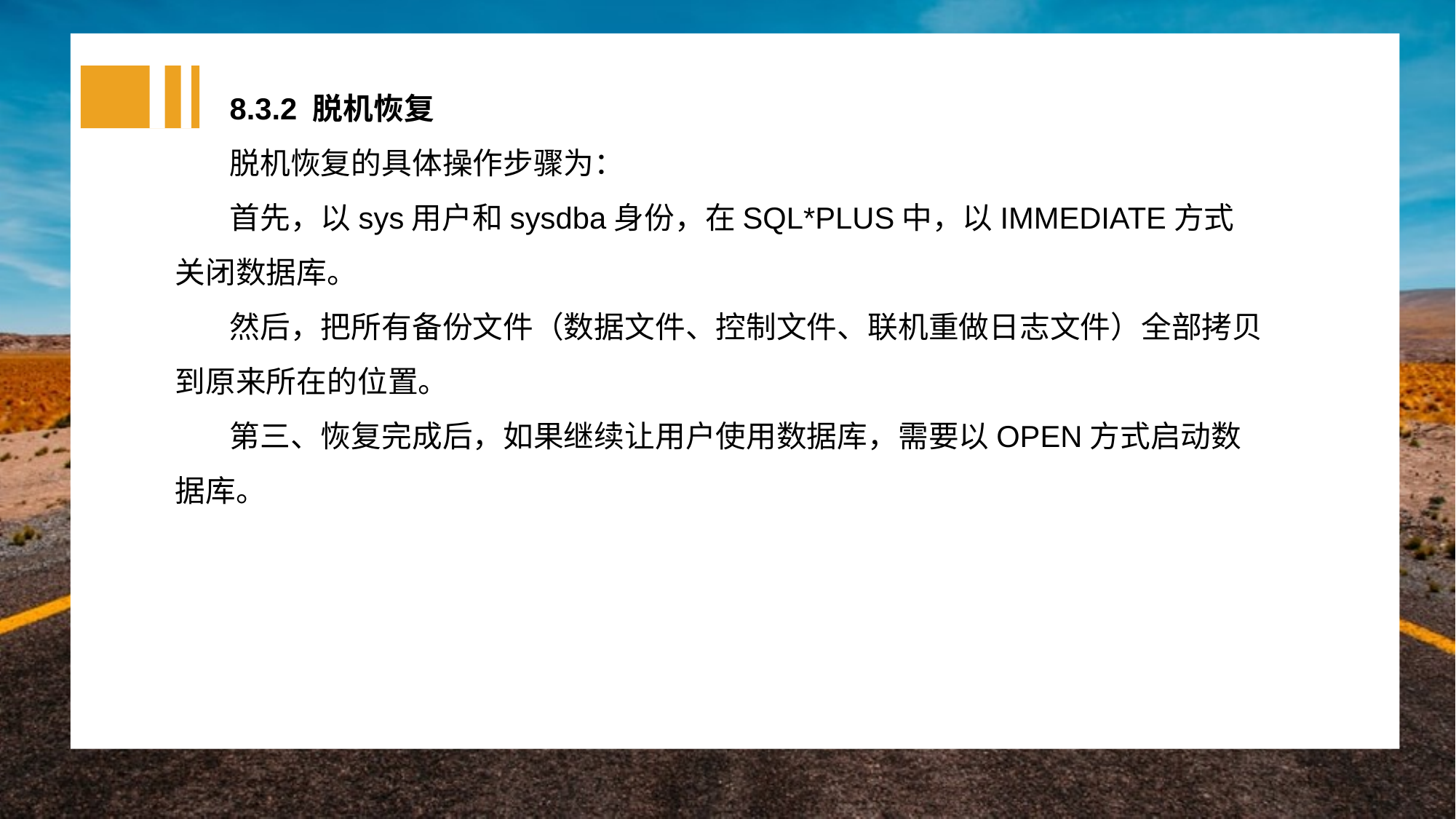

8.3.2 脱机恢复
脱机恢复的具体操作步骤为：
首先，以sys用户和sysdba身份，在SQL*PLUS中，以IMMEDIATE方式关闭数据库。
然后，把所有备份文件（数据文件、控制文件、联机重做日志文件）全部拷贝到原来所在的位置。
第三、恢复完成后，如果继续让用户使用数据库，需要以OPEN方式启动数据库。